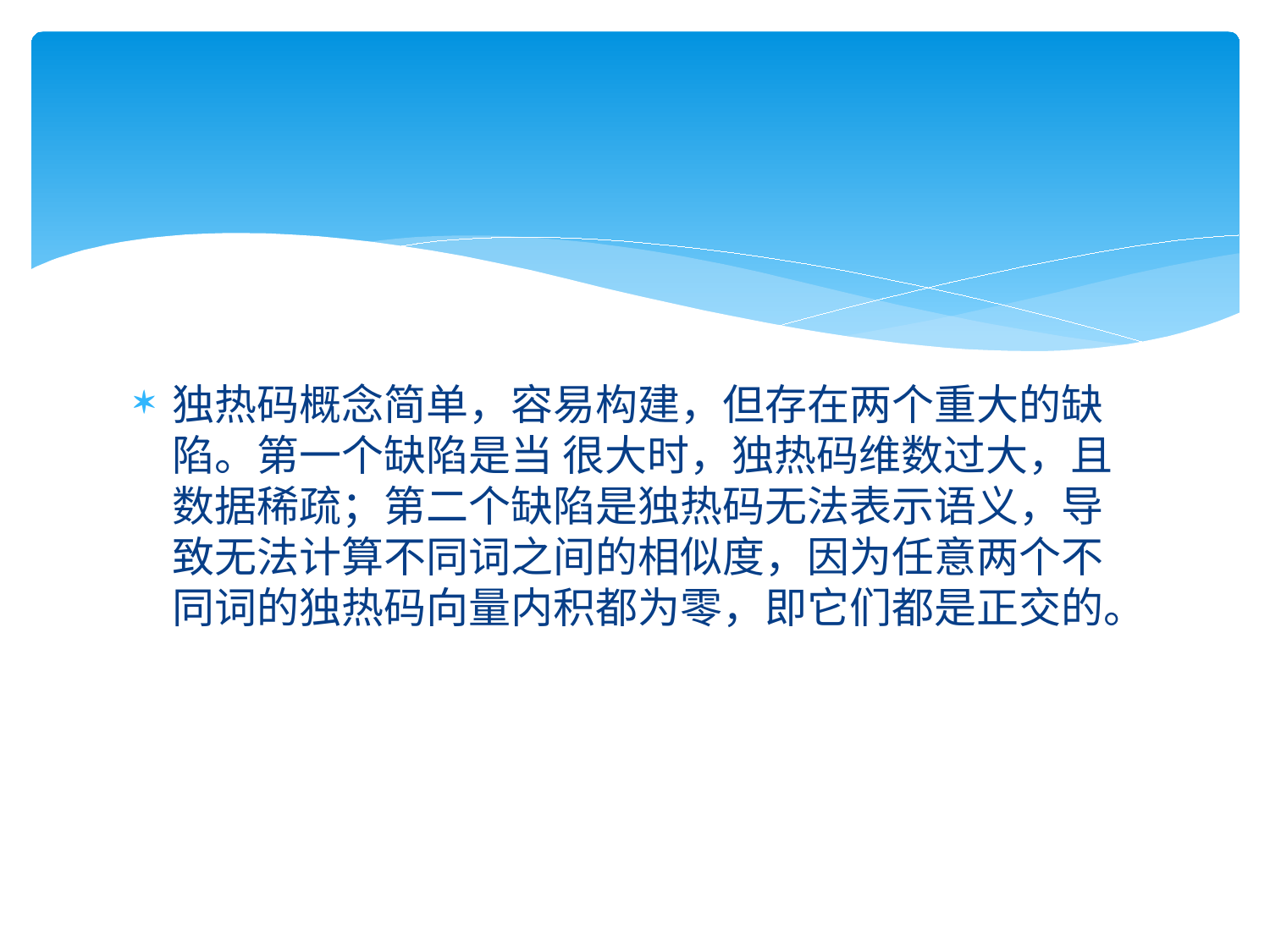

#
独热码概念简单，容易构建，但存在两个重大的缺陷。第一个缺陷是当 很大时，独热码维数过大，且数据稀疏；第二个缺陷是独热码无法表示语义，导致无法计算不同词之间的相似度，因为任意两个不同词的独热码向量内积都为零，即它们都是正交的。